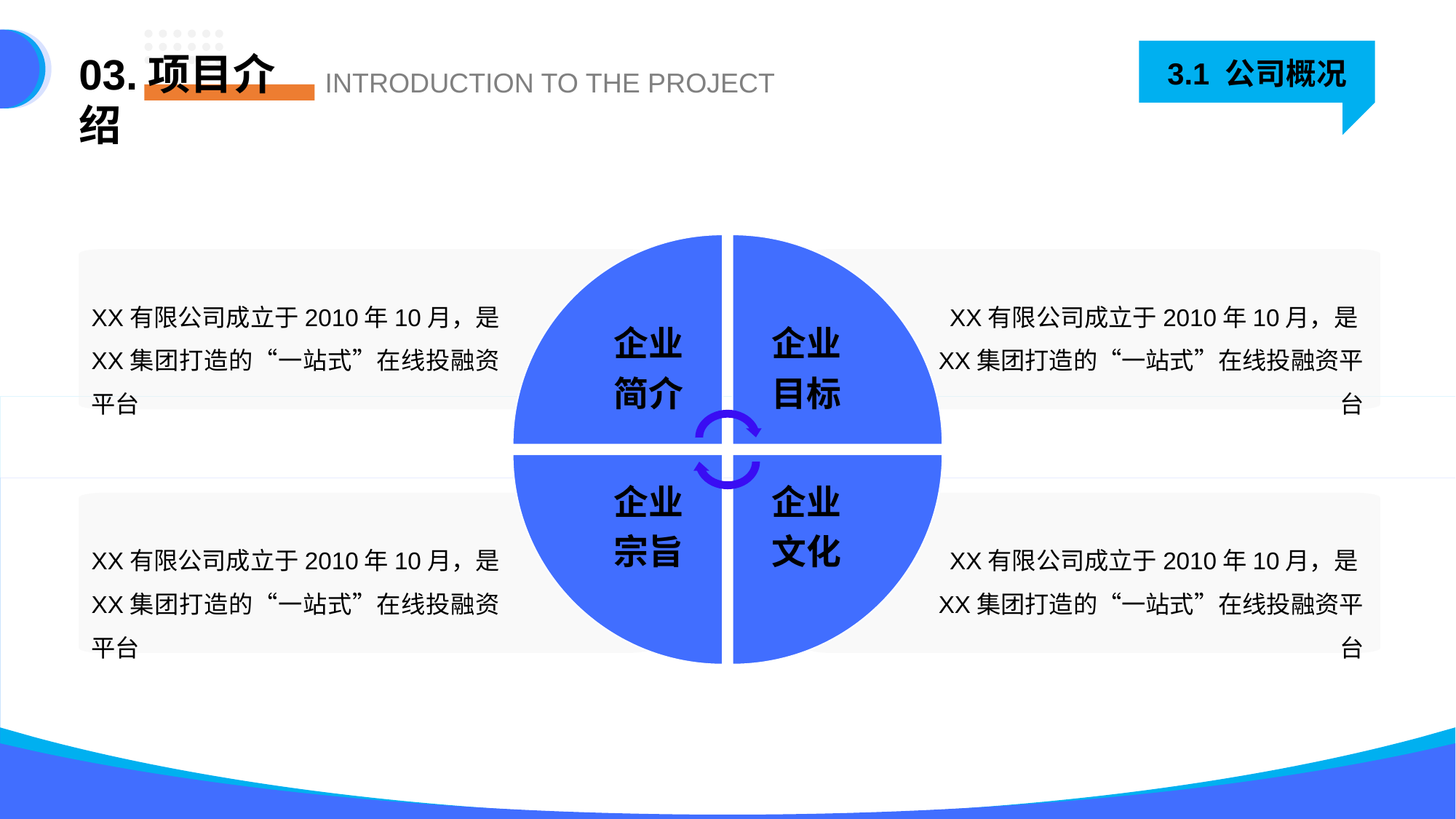

3.1 公司概况

03.项目介绍
INTRODUCTION TO THE PROJECT
企业
简介
企业
目标

XX有限公司成立于2010年10月，是XX集团打造的“一站式”在线投融资平台
XX有限公司成立于2010年10月，是XX集团打造的“一站式”在线投融资平台

企业
宗旨
企业
文化

XX有限公司成立于2010年10月，是XX集团打造的“一站式”在线投融资平台
XX有限公司成立于2010年10月，是XX集团打造的“一站式”在线投融资平台